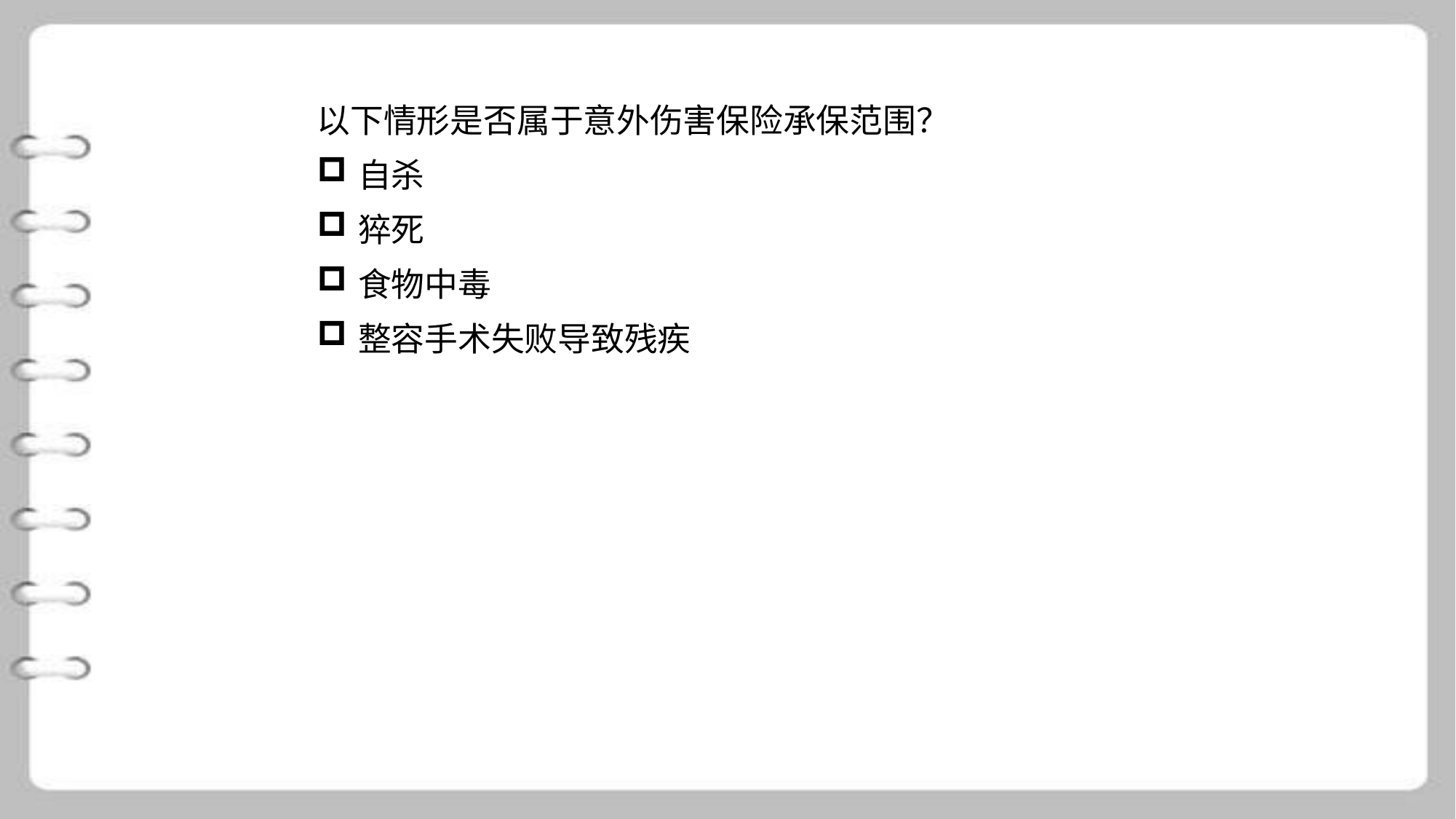

以下情形是否属于意外伤害保险承保范围？
自杀
猝死
食物中毒
整容手术失败导致残疾